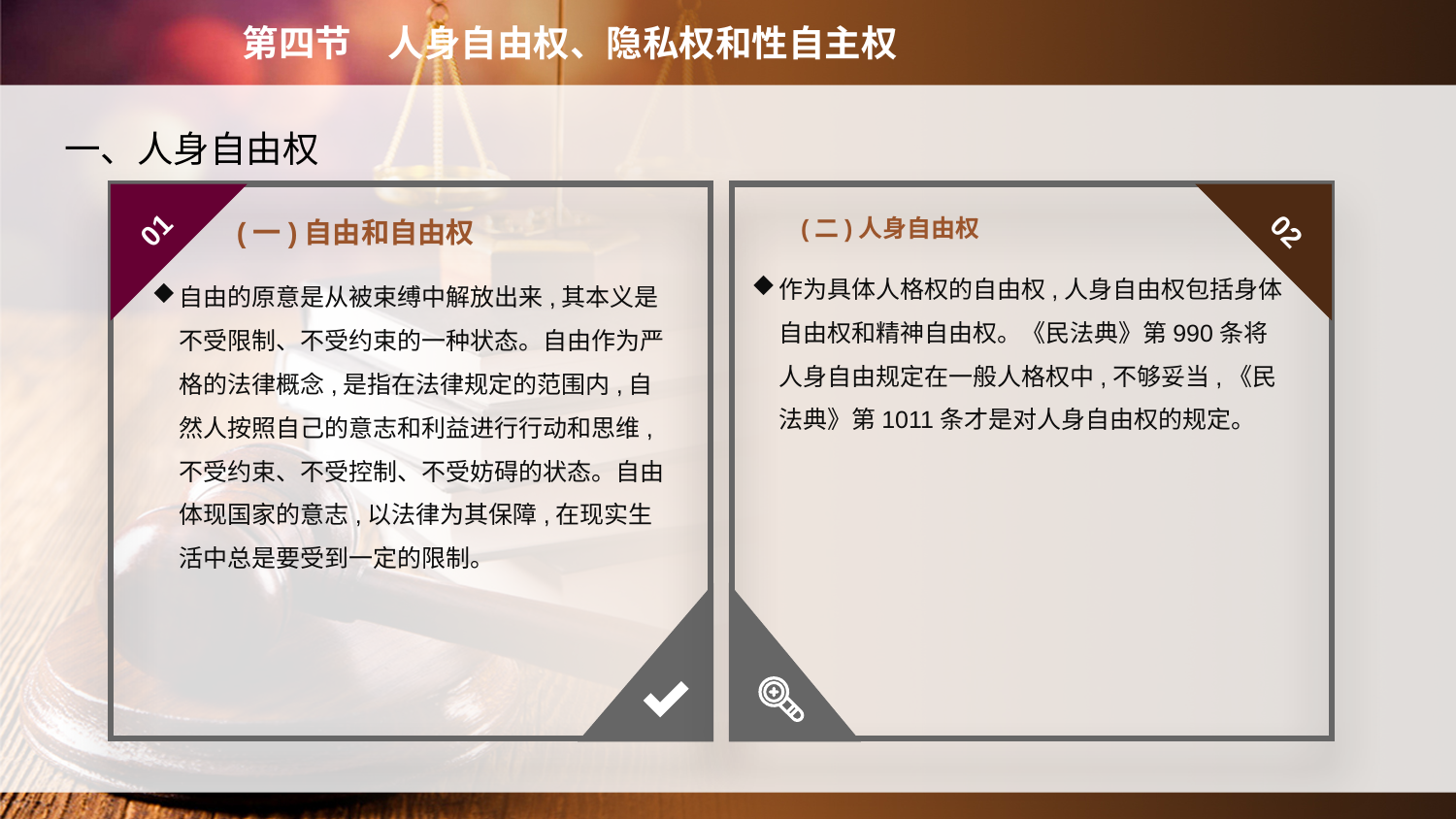

第四节　人身自由权、隐私权和性自主权
　一、人身自由权

(二)人身自由权
01
02
(一)自由和自由权
作为具体人格权的自由权,人身自由权包括身体自由权和精神自由权。《民法典》第990条将人身自由规定在一般人格权中,不够妥当,《民法典》第1011条才是对人身自由权的规定。
自由的原意是从被束缚中解放出来,其本义是不受限制、不受约束的一种状态。自由作为严格的法律概念,是指在法律规定的范围内,自然人按照自己的意志和利益进行行动和思维,不受约束、不受控制、不受妨碍的状态。自由体现国家的意志,以法律为其保障,在现实生活中总是要受到一定的限制。